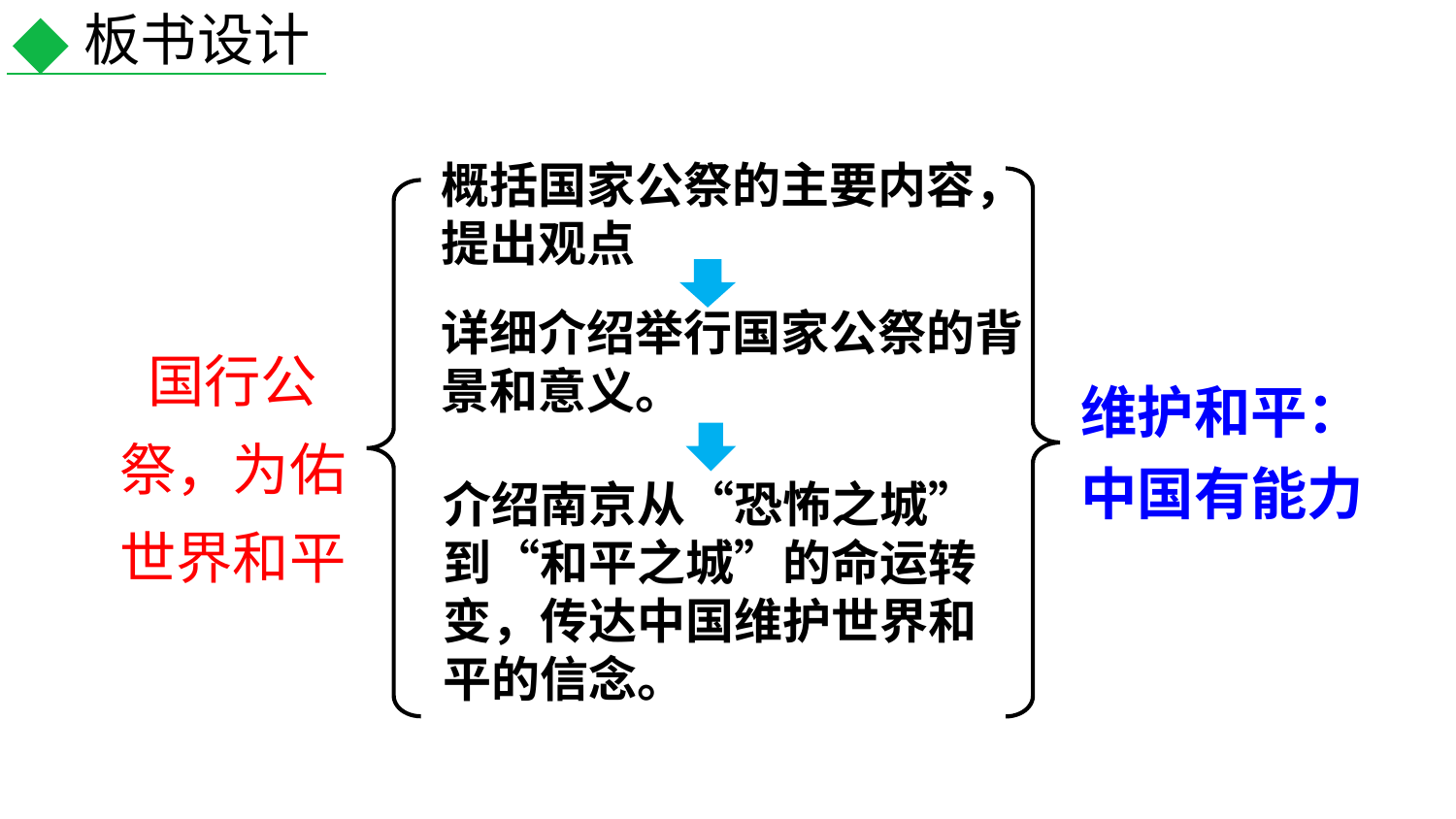

板书设计

概括国家公祭的主要内容，提出观点

详细介绍举行国家公祭的背景和意义。
国行公祭，为佑世界和平
维护和平：中国有能力

介绍南京从“恐怖之城”到“和平之城”的命运转变，传达中国维护世界和平的信念。